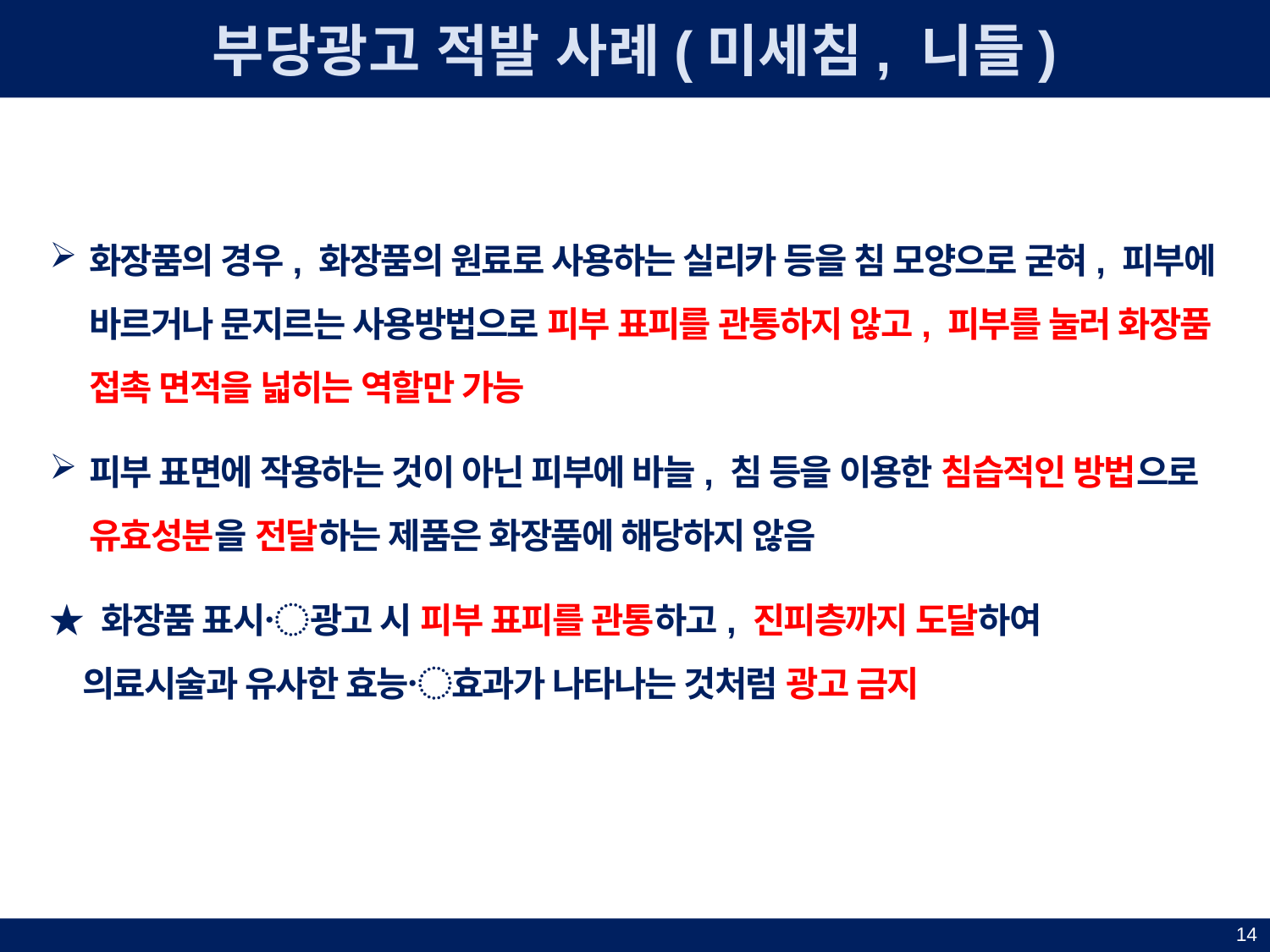

부당광고 적발 사례(미세침, 니들)
화장품의 경우, 화장품의 원료로 사용하는 실리카 등을 침 모양으로 굳혀, 피부에 바르거나 문지르는 사용방법으로 피부 표피를 관통하지 않고, 피부를 눌러 화장품 접촉 면적을 넓히는 역할만 가능
피부 표면에 작용하는 것이 아닌 피부에 바늘, 침 등을 이용한 침습적인 방법으로 유효성분을 전달하는 제품은 화장품에 해당하지 않음
★ 화장품 표시〮광고 시 피부 표피를 관통하고, 진피층까지 도달하여
    의료시술과 유사한 효능〮효과가 나타나는 것처럼 광고 금지

14